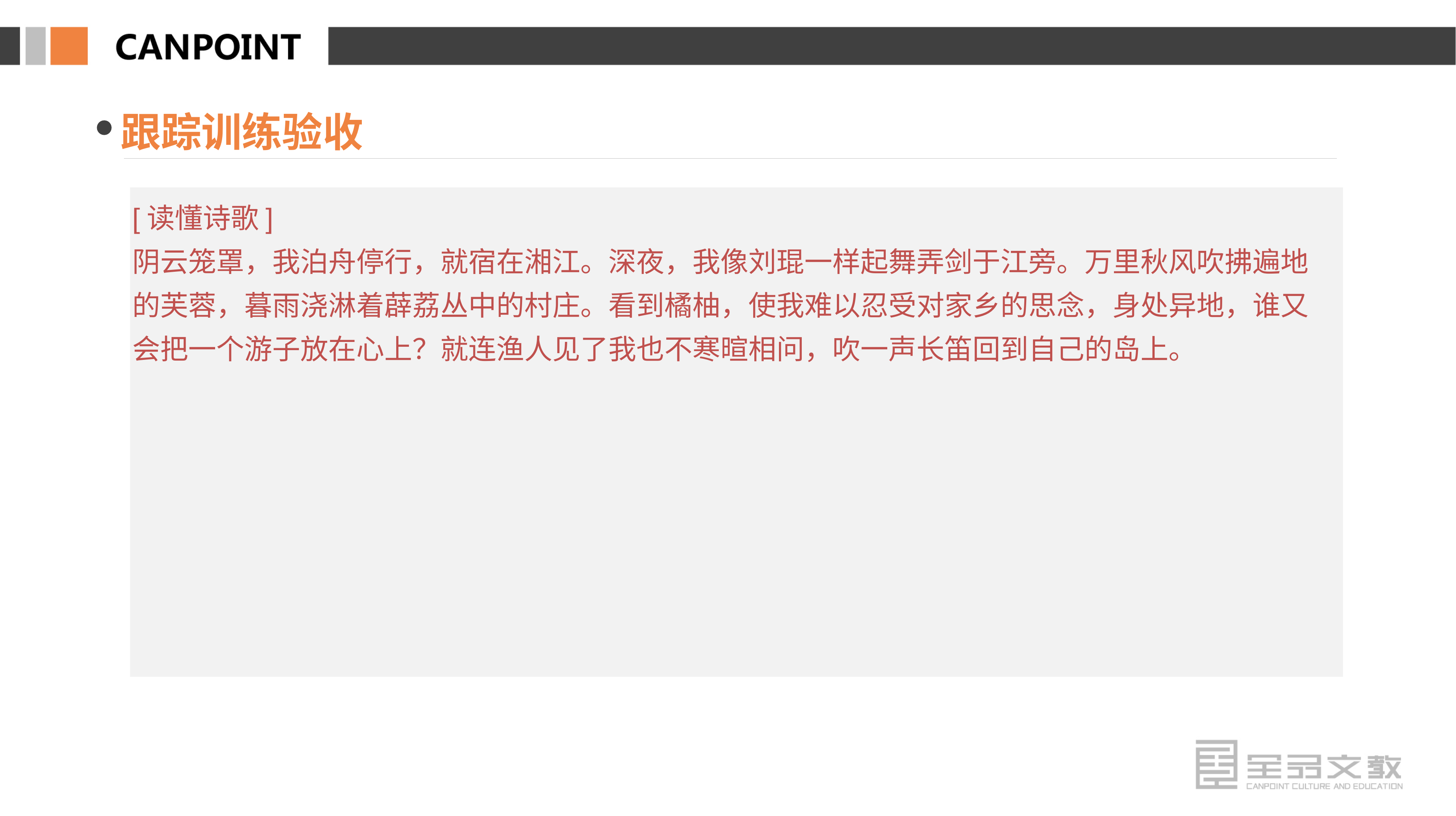

跟踪训练验收

[读懂诗歌]
阴云笼罩，我泊舟停行，就宿在湘江。深夜，我像刘琨一样起舞弄剑于江旁。万里秋风吹拂遍地的芙蓉，暮雨浇淋着薜荔丛中的村庄。看到橘柚，使我难以忍受对家乡的思念，身处异地，谁又会把一个游子放在心上？就连渔人见了我也不寒暄相问，吹一声长笛回到自己的岛上。